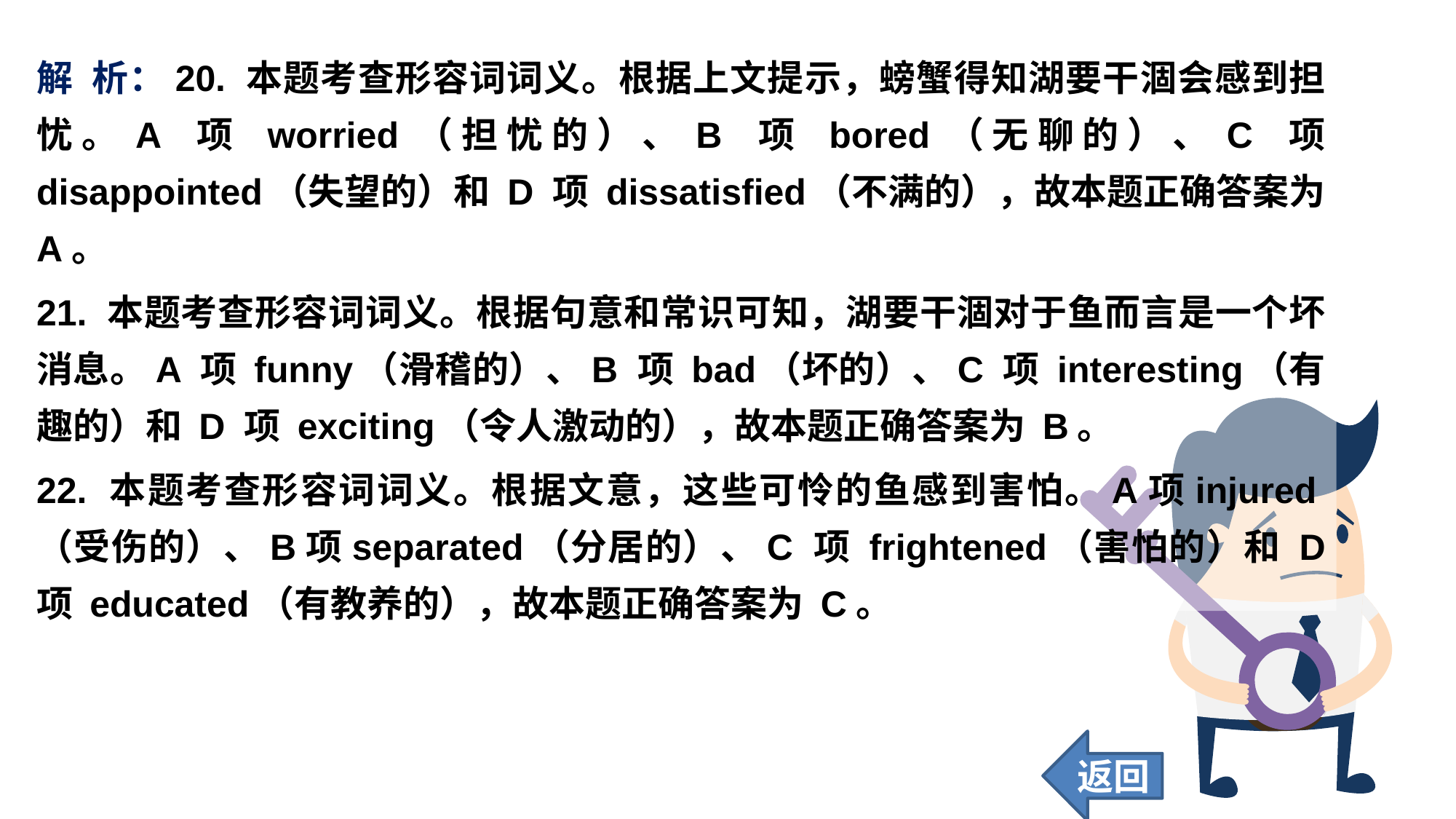

解  析：20. 本题考查形容词词义。根据上文提示，螃蟹得知湖要干涸会感到担忧。A 项 worried（担忧的）、B 项 bored（无聊的）、C 项 disappointed（失望的）和 D 项 dissatisfied（不满的），故本题正确答案为 A。
21. 本题考查形容词词义。根据句意和常识可知，湖要干涸对于鱼而言是一个坏消息。A 项 funny（滑稽的）、B 项 bad（坏的）、C 项 interesting（有趣的）和 D 项 exciting（令人激动的），故本题正确答案为 B。
22. 本题考查形容词词义。根据文意，这些可怜的鱼感到害怕。A项injured（受伤的）、B项separated（分居的）、C 项 frightened（害怕的）和 D 项 educated（有教养的），故本题正确答案为 C。

返回
94